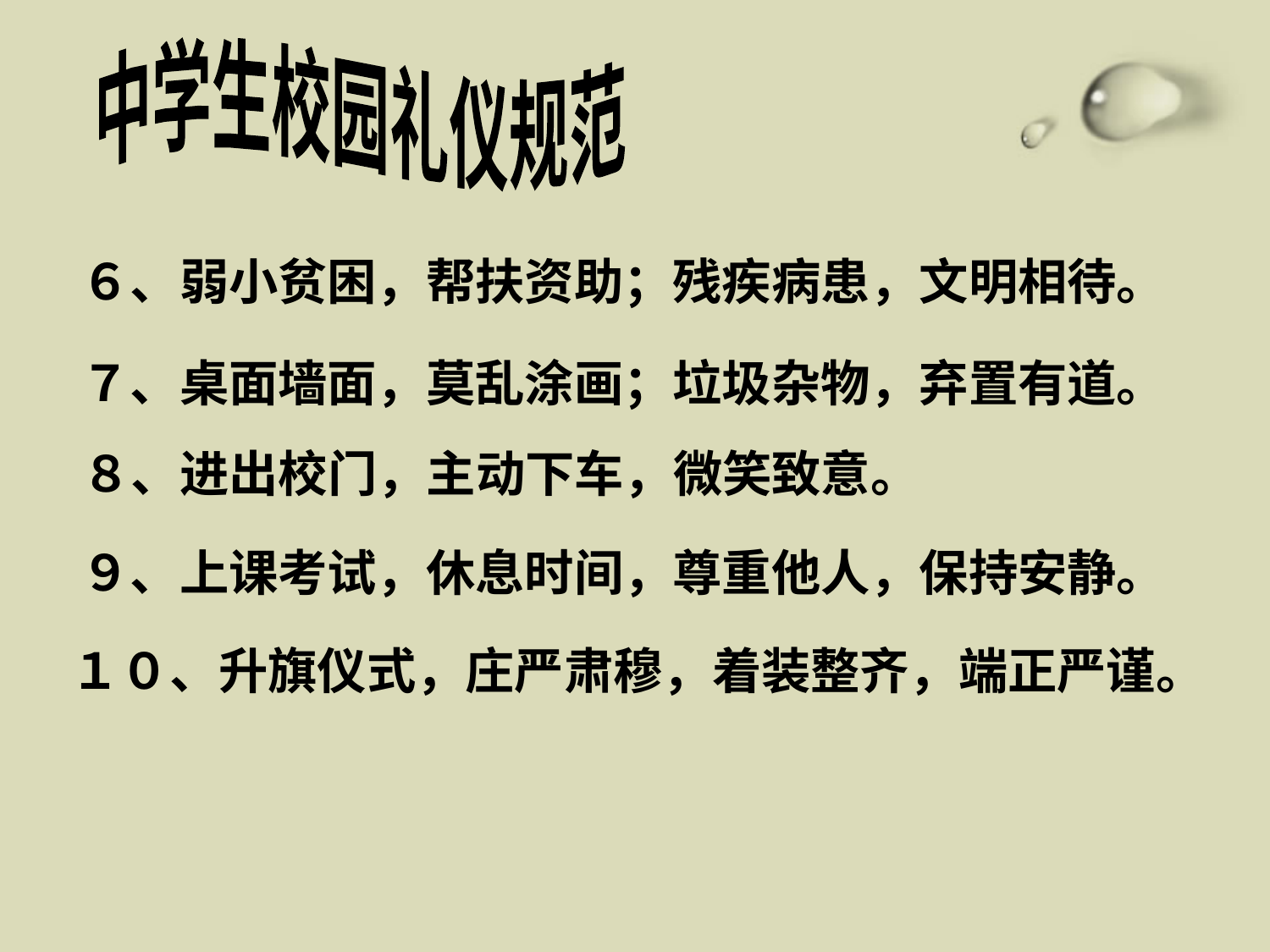

中学生校园礼仪规范
６、弱小贫困，帮扶资助；残疾病患，文明相待。
７、桌面墙面，莫乱涂画；垃圾杂物，弃置有道。
８、进出校门，主动下车，微笑致意。
９、上课考试，休息时间，尊重他人，保持安静。
１０、升旗仪式，庄严肃穆，着装整齐，端正严谨。